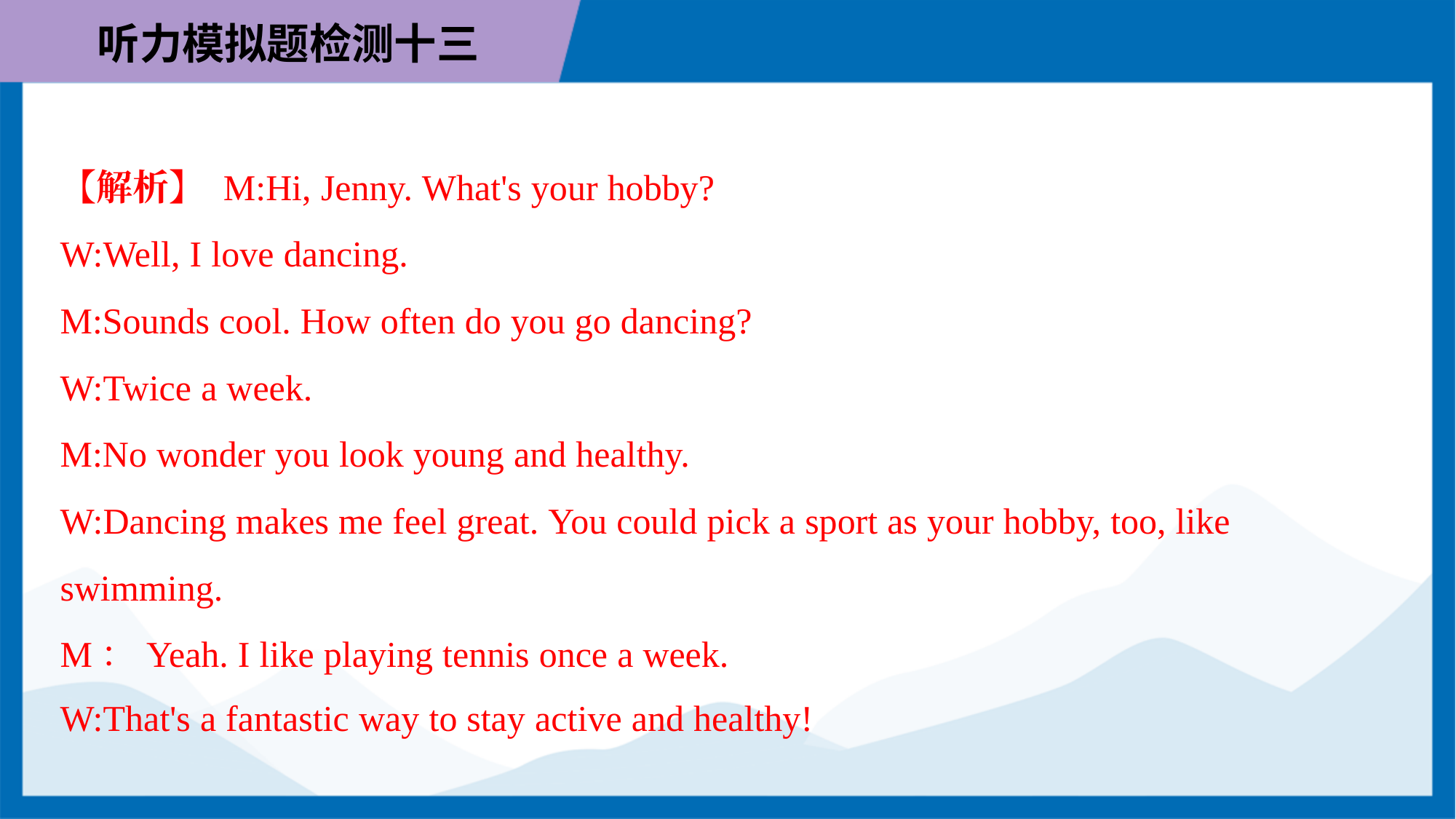

【解析】 M:Hi, Jenny. What's your hobby?
W:Well, I love dancing.
M:Sounds cool. How often do you go dancing?
W:Twice a week.
M:No wonder you look young and healthy.
W:Dancing makes me feel great. You could pick a sport as your hobby, too, like
swimming.
M：Yeah. I like playing tennis once a week.
W:That's a fantastic way to stay active and healthy!